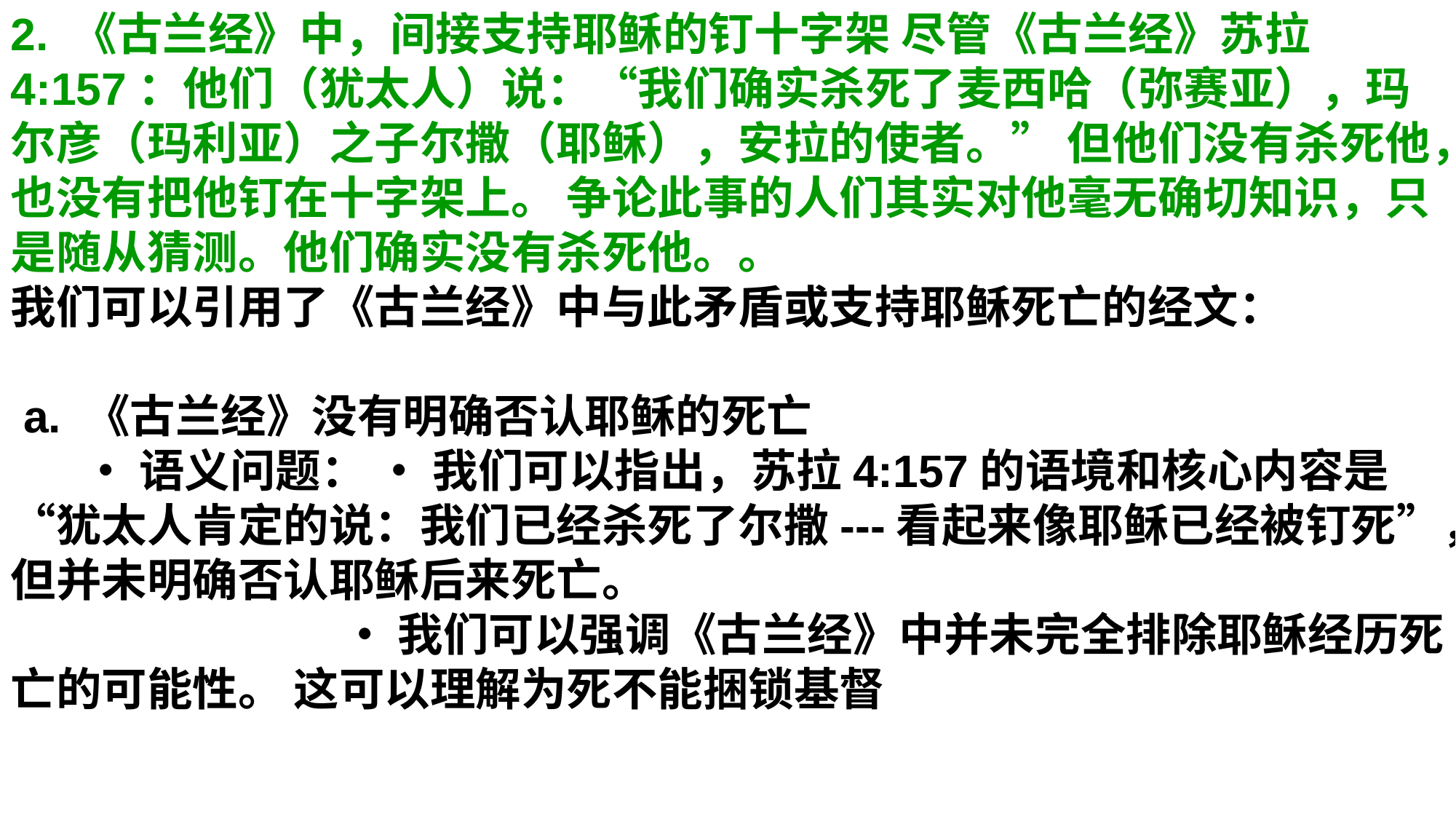

2. 《古兰经》中，间接支持耶稣的钉十字架 尽管《古兰经》苏拉4:157：他们（犹太人）说：“我们确实杀死了麦西哈（弥赛亚），玛尔彦（玛利亚）之子尔撒（耶稣），安拉的使者。” 但他们没有杀死他，也没有把他钉在十字架上。 争论此事的人们其实对他毫无确切知识，只是随从猜测。他们确实没有杀死他。。
我们可以引用了《古兰经》中与此矛盾或支持耶稣死亡的经文：

 a. 《古兰经》没有明确否认耶稣的死亡                                                                    • 语义问题： • 我们可以指出，苏拉4:157的语境和核心内容是“犹太人肯定的说：我们已经杀死了尔撒---看起来像耶稣已经被钉死”，但并未明确否认耶稣后来死亡。                                                                                                             • 我们可以强调《古兰经》中并未完全排除耶稣经历死亡的可能性。 这可以理解为死不能捆锁基督